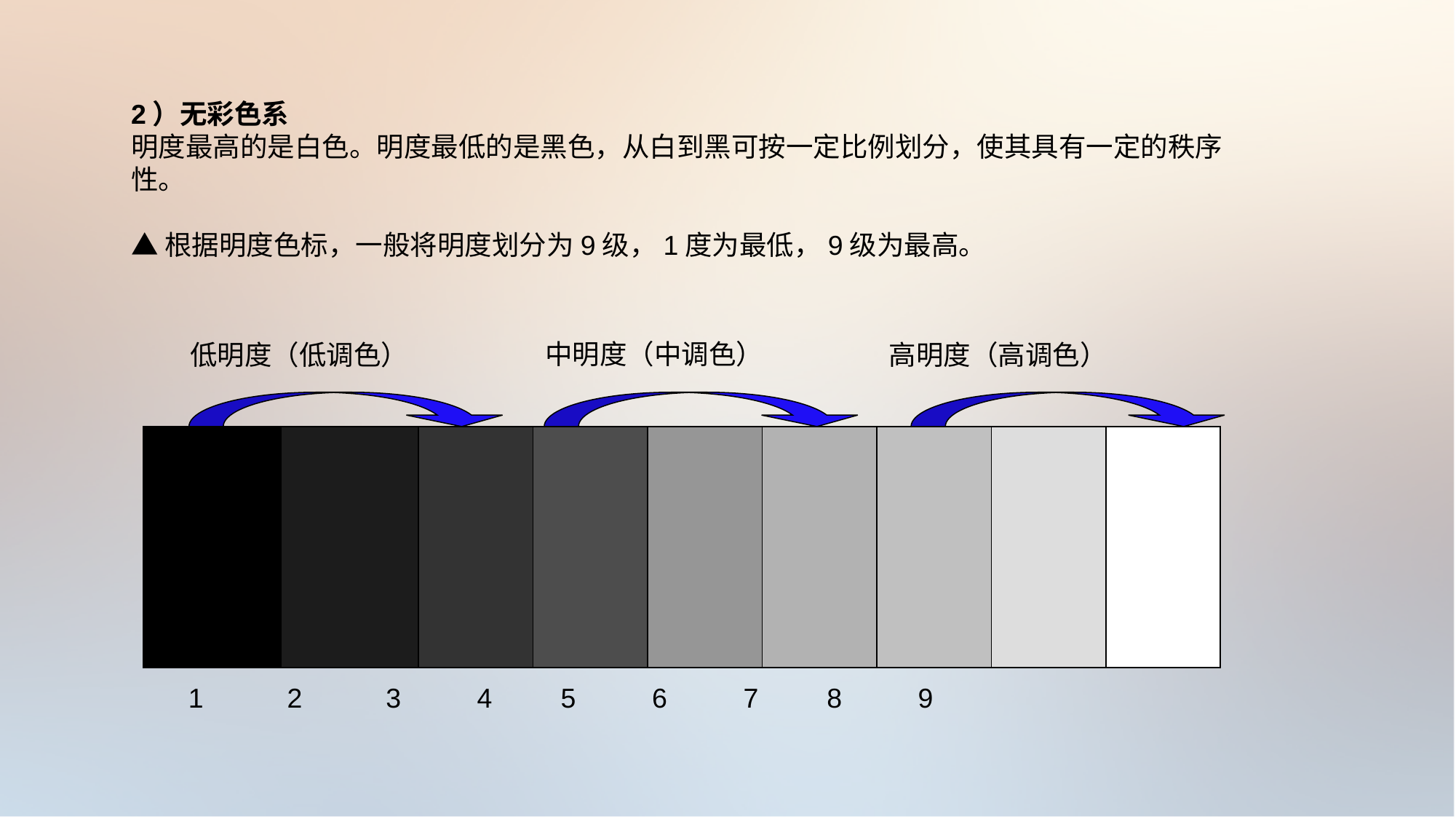

2）无彩色系
明度最高的是白色。明度最低的是黑色，从白到黑可按一定比例划分，使其具有一定的秩序性。

▲根据明度色标，一般将明度划分为9级，1度为最低，9级为最高。
中明度（中调色）
低明度（低调色）
高明度（高调色）

1           2           3          4         5          6          7         8          9